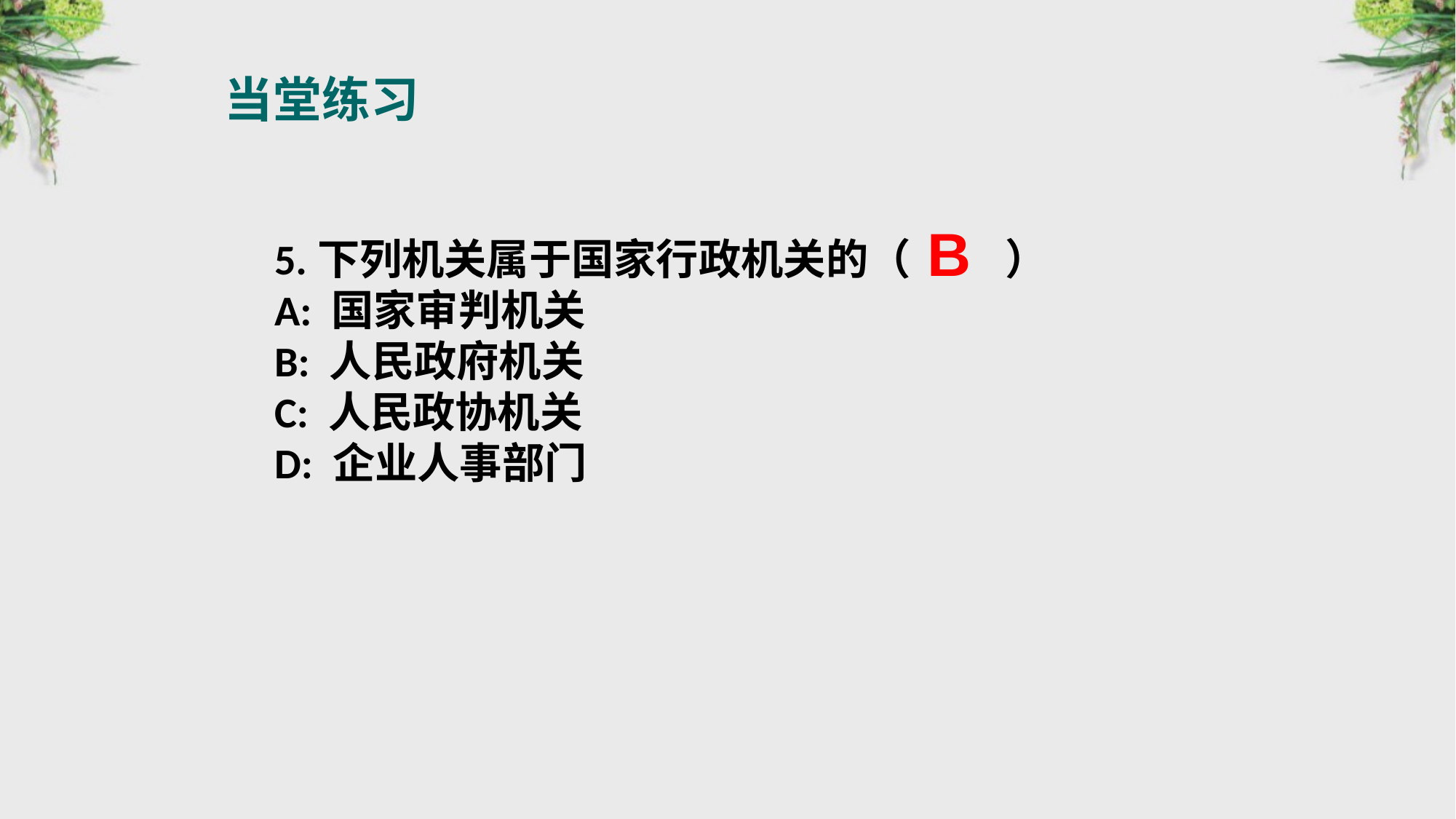

当堂练习
B
5.下列机关属于国家行政机关的（　 　）
A: 国家审判机关
B: 人民政府机关
C: 人民政协机关
D: 企业人事部门